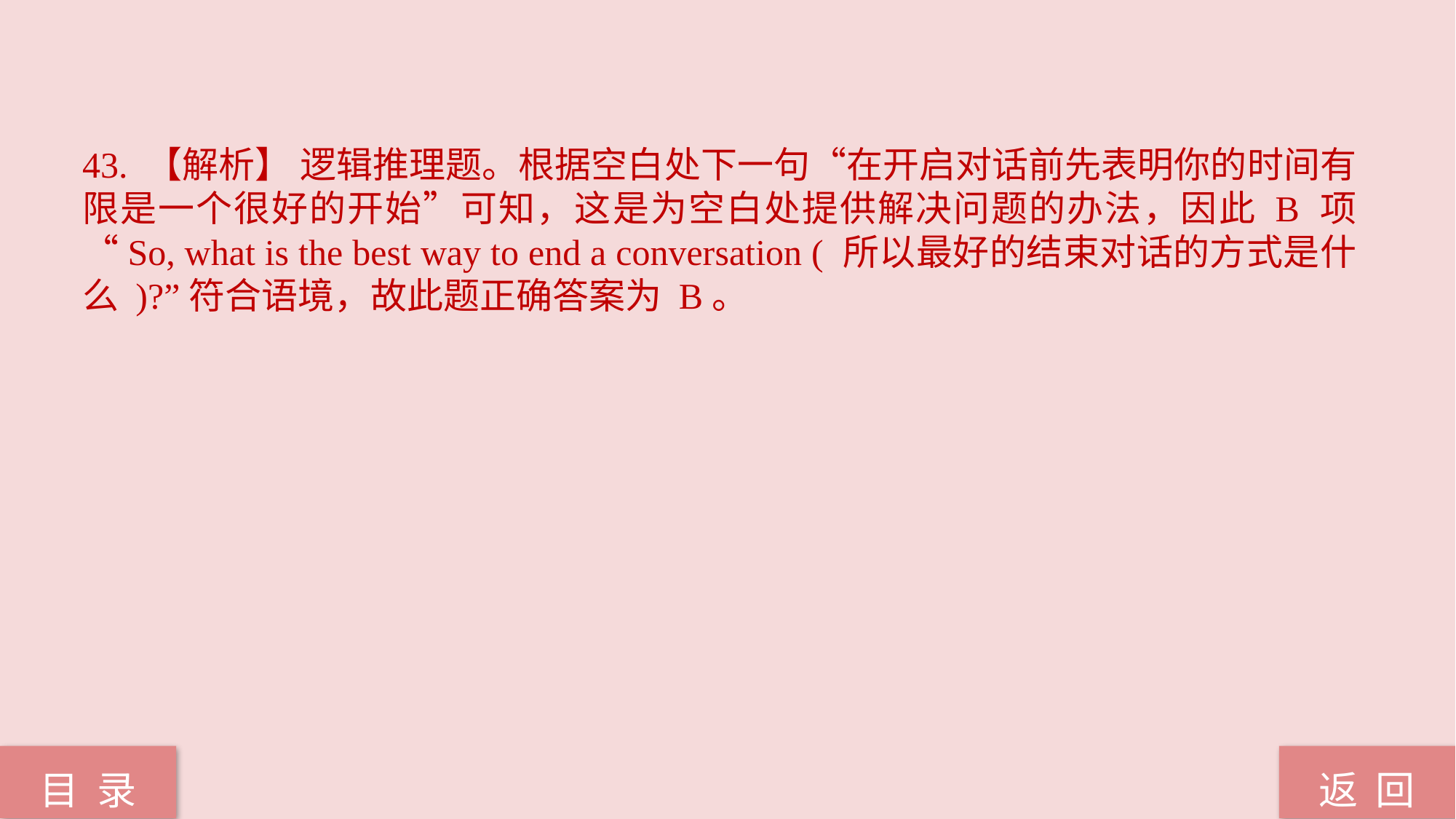

43. 【解析】 逻辑推理题。根据空白处下一句“在开启对话前先表明你的时间有限是一个很好的开始”可知，这是为空白处提供解决问题的办法，因此 B 项“So, what is the best way to end a conversation ( 所以最好的结束对话的方式是什么 )?”符合语境，故此题正确答案为 B。
返  回